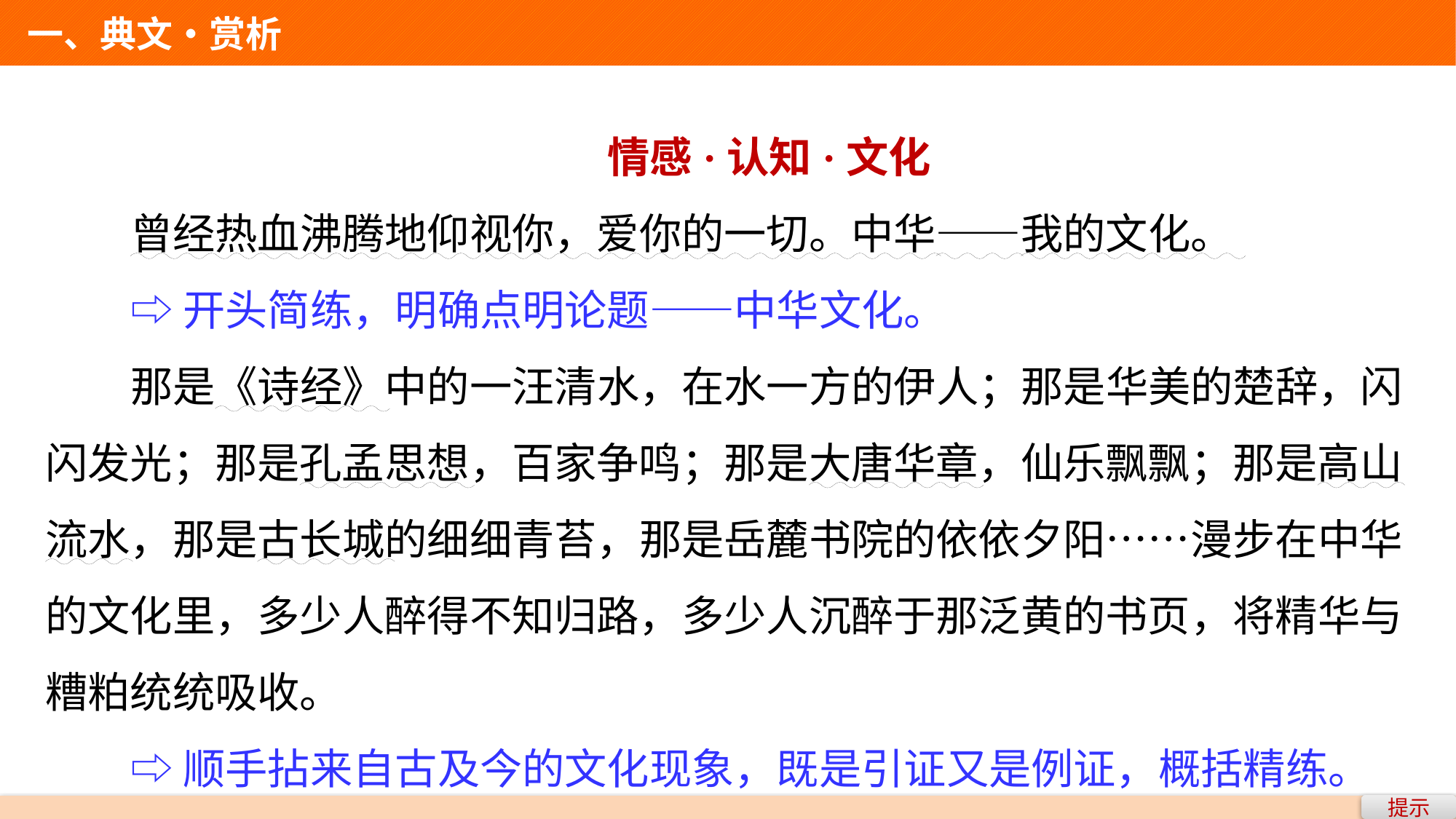

一、典文•赏析
情感·认知·文化
曾经热血沸腾地仰视你，爱你的一切。中华——我的文化。
⇨开头简练，明确点明论题——中华文化。
那是《诗经》中的一汪清水，在水一方的伊人；那是华美的楚辞，闪闪发光；那是孔孟思想，百家争鸣；那是大唐华章，仙乐飘飘；那是高山流水，那是古长城的细细青苔，那是岳麓书院的依依夕阳……漫步在中华的文化里，多少人醉得不知归路，多少人沉醉于那泛黄的书页，将精华与糟粕统统吸收。
⇨顺手拈来自古及今的文化现象，既是引证又是例证，概括精练。
提示